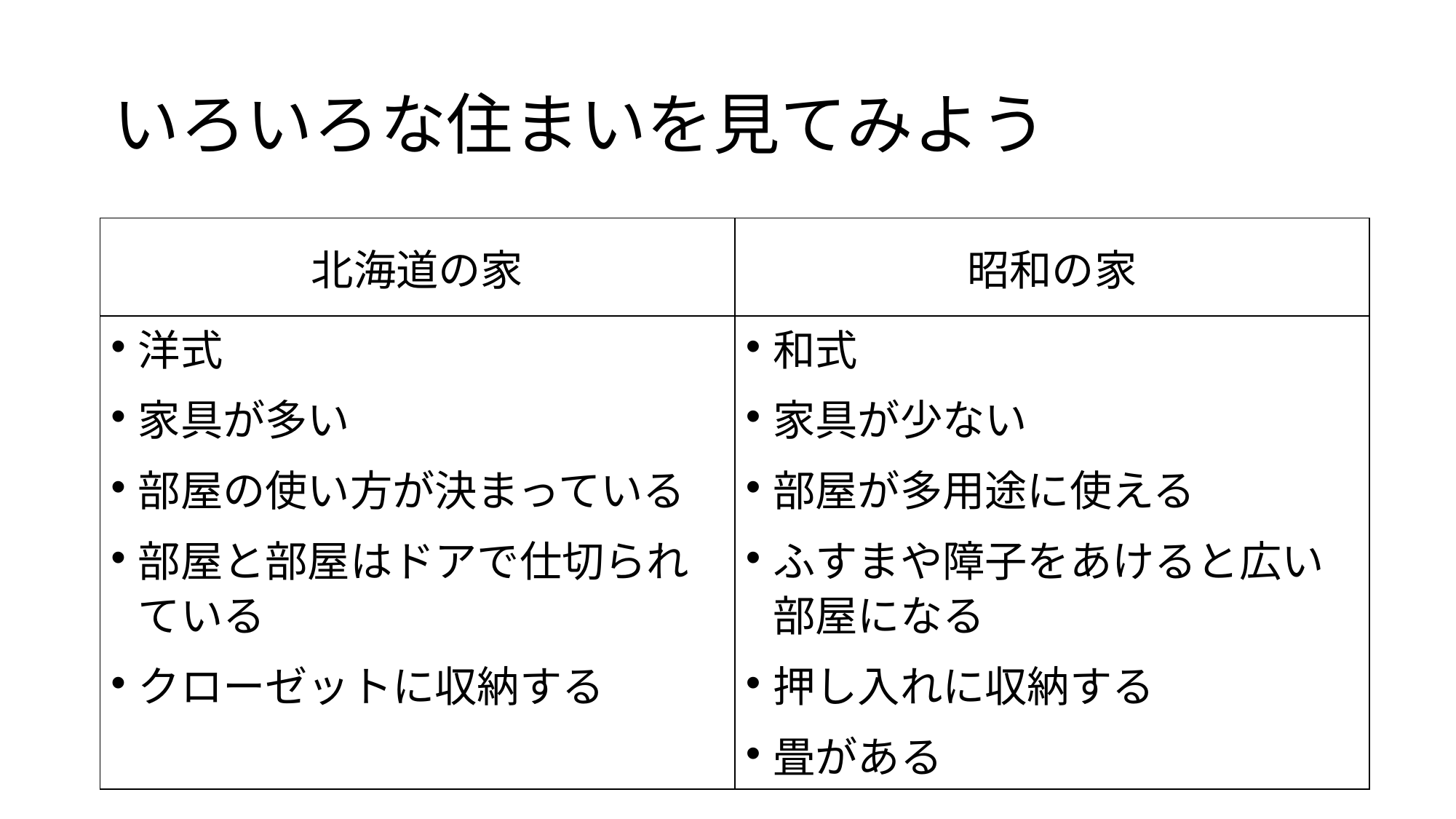

# いろいろな住まいを見てみよう
| 北海道の家 | 昭和の家 |
| --- | --- |
| 洋式 家具が多い 部屋の使い方が決まっている 部屋と部屋はドアで仕切られている クローゼットに収納する | 和式 家具が少ない 部屋が多用途に使える ふすまや障子をあけると広い部屋になる 押し入れに収納する　 畳がある |